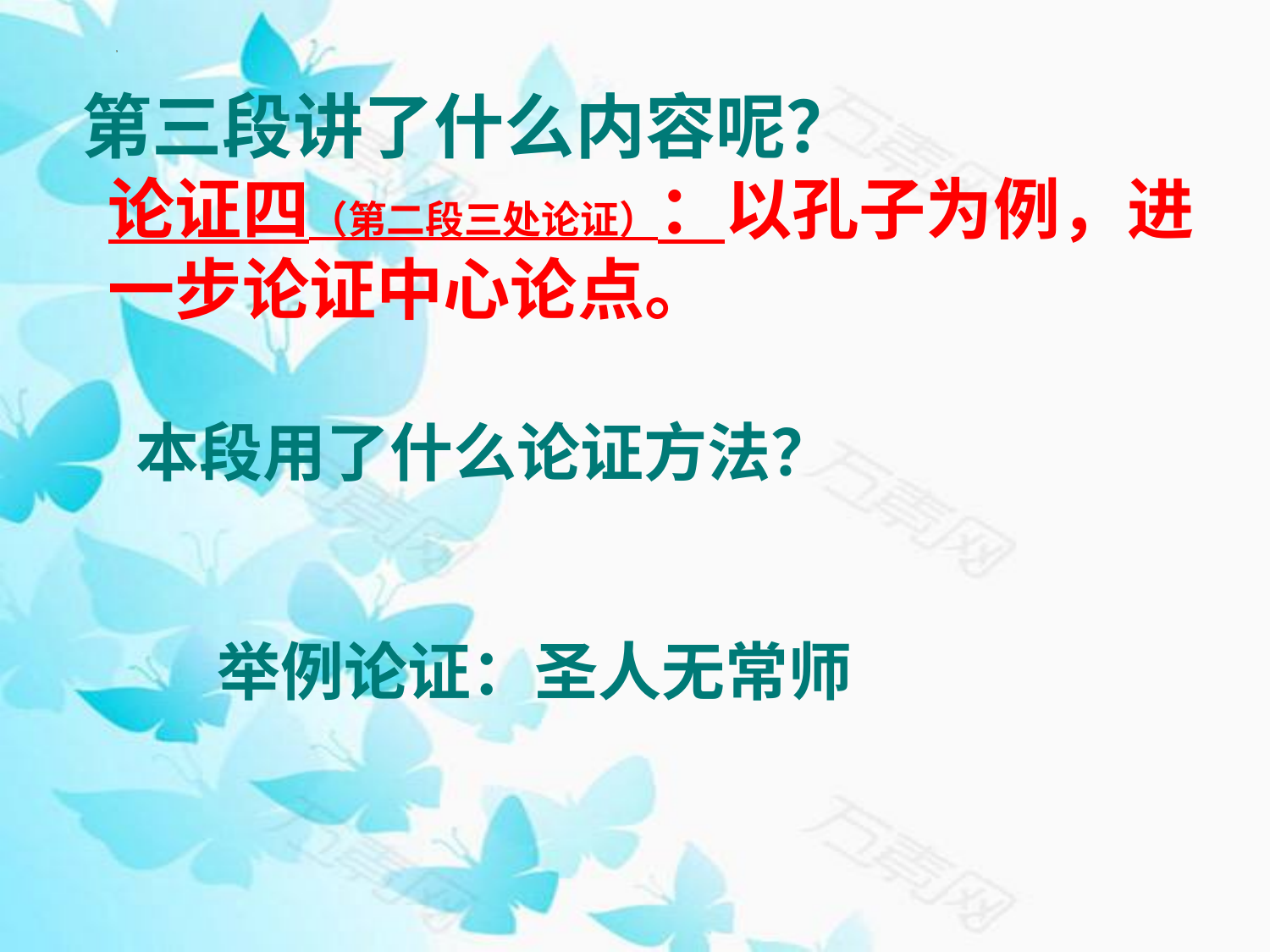

第三段讲了什么内容呢？
论证四（第二段三处论证）：以孔子为例，进一步论证中心论点。
本段用了什么论证方法？
举例论证：圣人无常师